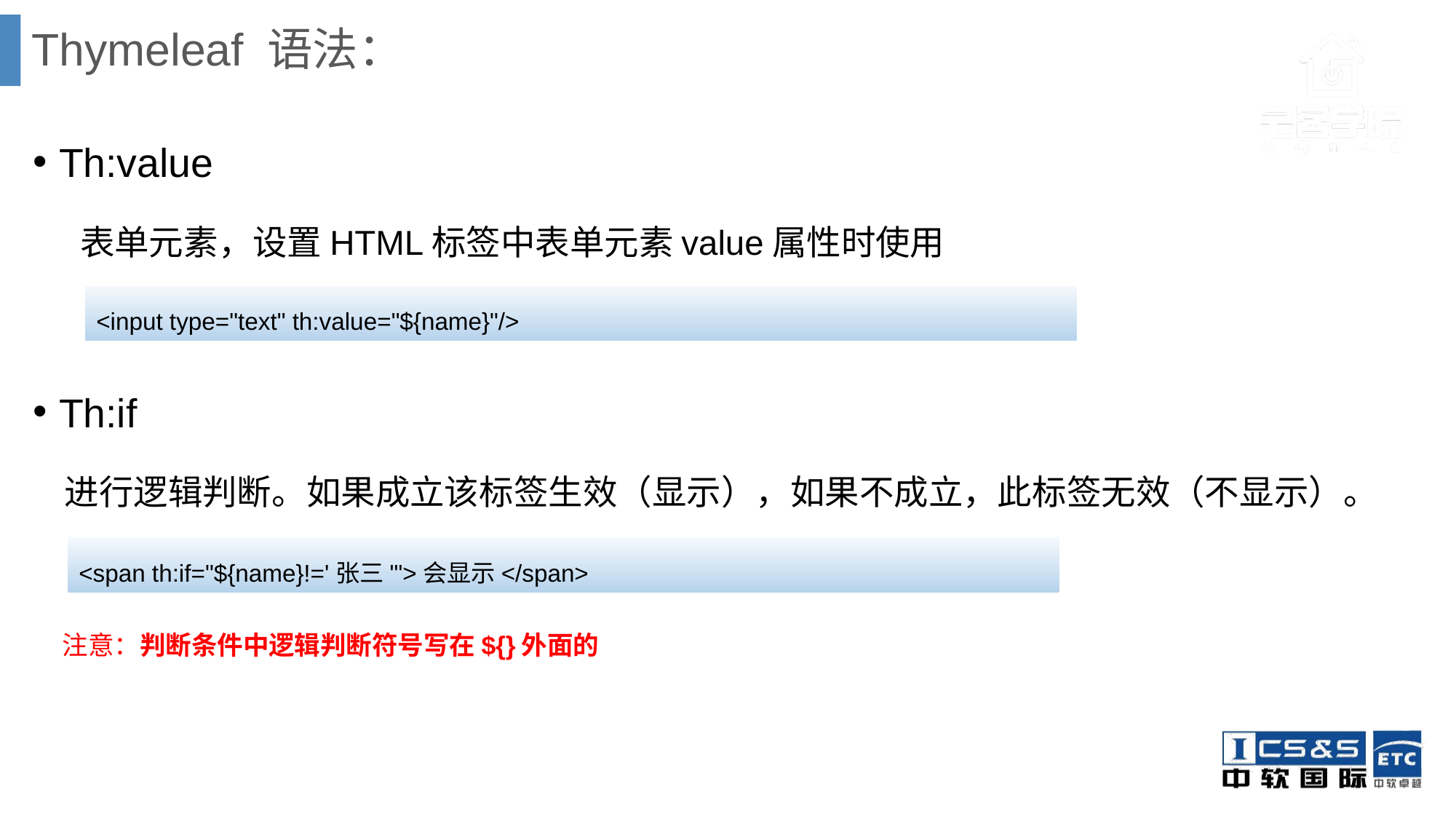

# Thymeleaf 语法：
Th:value
     表单元素，设置HTML标签中表单元素value属性时使用

Th:if
   进行逻辑判断。如果成立该标签生效（显示），如果不成立，此标签无效（不显示）。

    注意：判断条件中逻辑判断符号写在${}外面的

<input type="text" th:value="${name}"/>
<span th:if="${name}!='张三'">会显示</span>